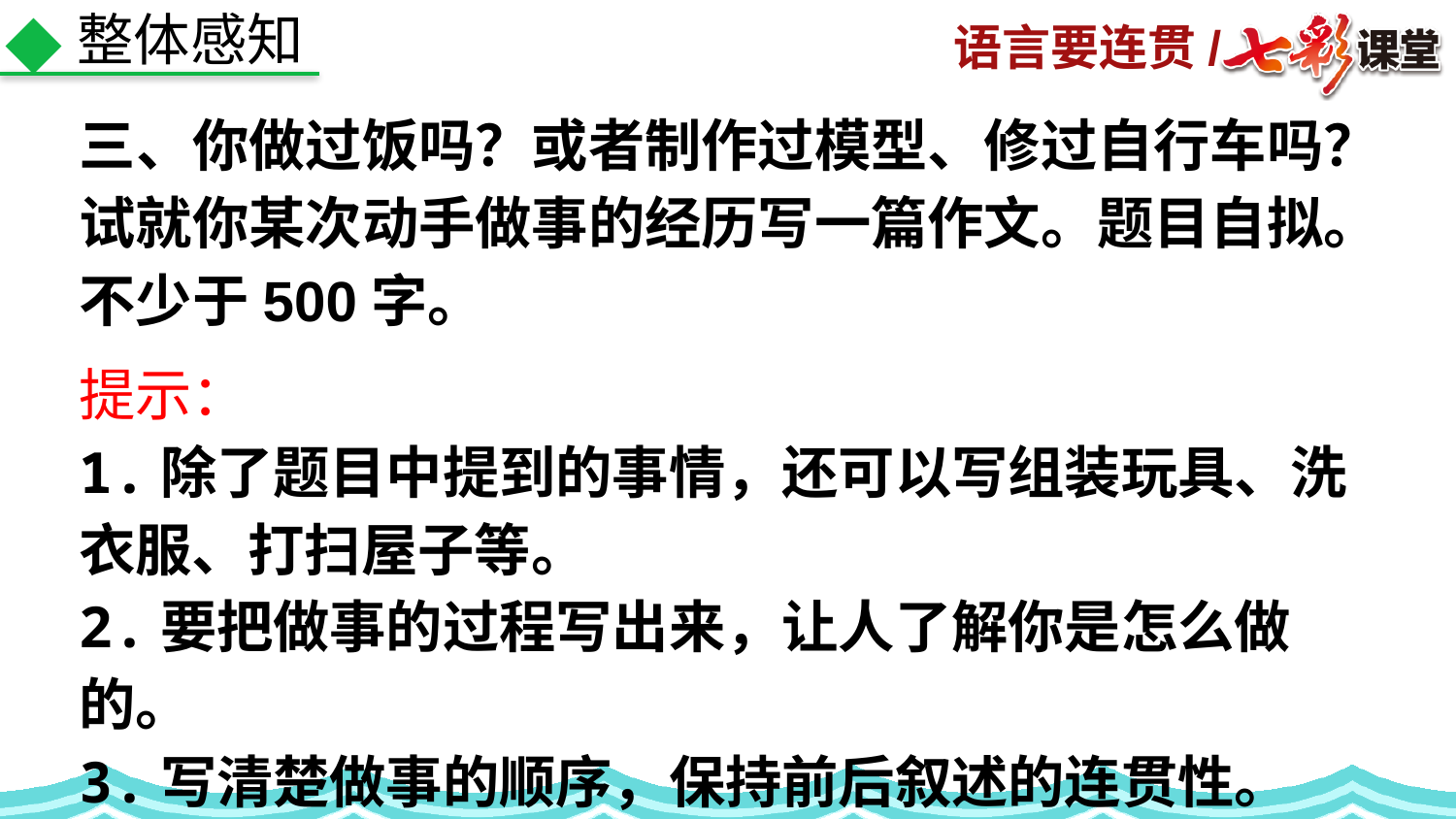

整体感知

三、你做过饭吗？或者制作过模型、修过自行车吗？试就你某次动手做事的经历写一篇作文。题目自拟。不少于500字。
提示：
1.除了题目中提到的事情，还可以写组装玩具、洗衣服、打扫屋子等。
2.要把做事的过程写出来，让人了解你是怎么做的。
3.写清楚做事的顺序，保持前后叙述的连贯性。